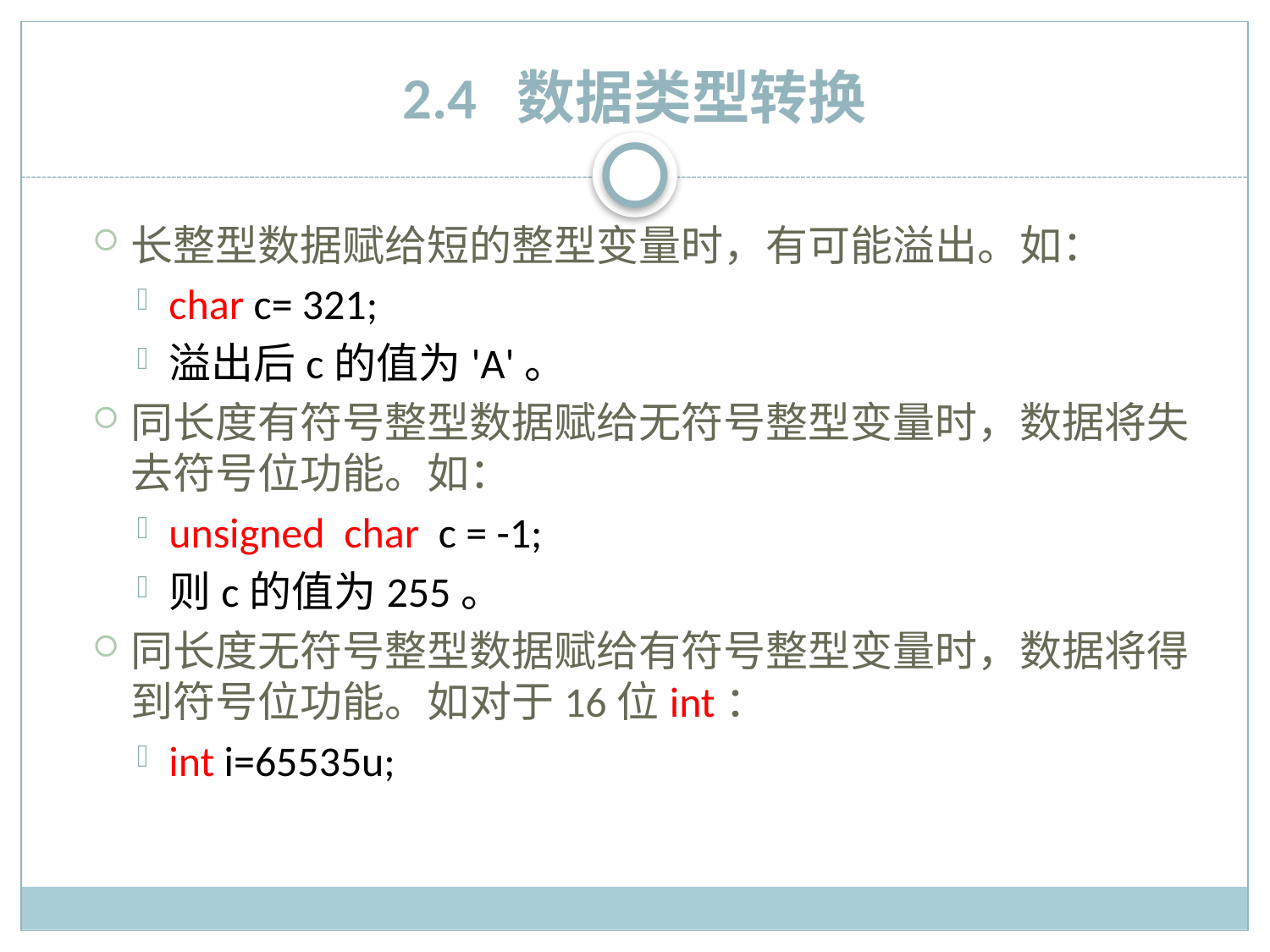

# 2.4  数据类型转换
长整型数据赋给短的整型变量时，有可能溢出。如：
char c= 321;
溢出后c的值为'A'。
同长度有符号整型数据赋给无符号整型变量时，数据将失去符号位功能。如：
unsigned  char  c = -1;
则c的值为255。
同长度无符号整型数据赋给有符号整型变量时，数据将得到符号位功能。如对于16位int：
int i=65535u;